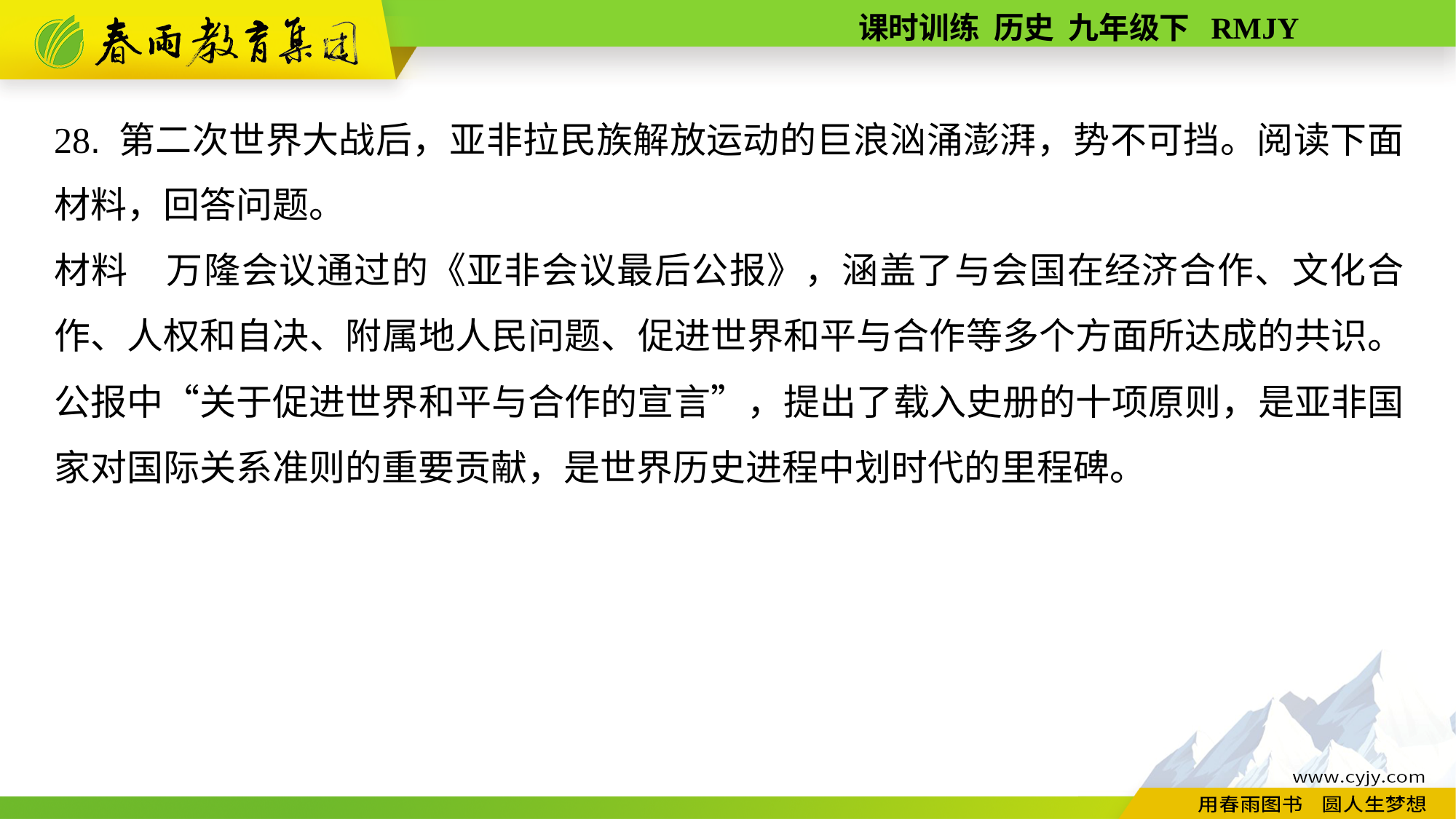

28. 第二次世界大战后，亚非拉民族解放运动的巨浪汹涌澎湃，势不可挡。阅读下面材料，回答问题。
材料　万隆会议通过的《亚非会议最后公报》，涵盖了与会国在经济合作、文化合作、人权和自决、附属地人民问题、促进世界和平与合作等多个方面所达成的共识。公报中“关于促进世界和平与合作的宣言”，提出了载入史册的十项原则，是亚非国家对国际关系准则的重要贡献，是世界历史进程中划时代的里程碑。